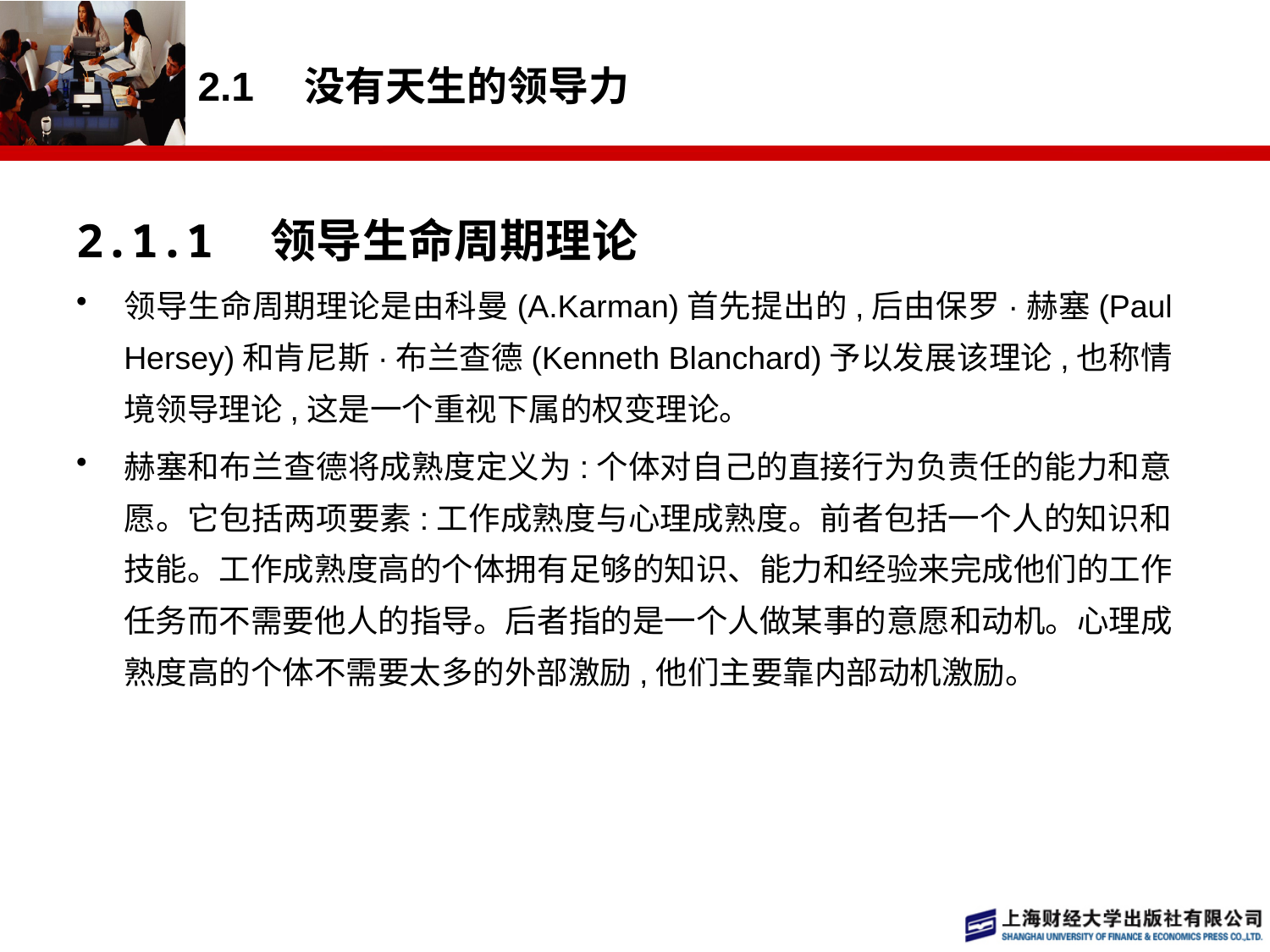

# 2.1　没有天生的领导力
2.1.1　领导生命周期理论
领导生命周期理论是由科曼(A.Karman)首先提出的,后由保罗·赫塞(Paul Hersey)和肯尼斯·布兰查德(Kenneth Blanchard)予以发展该理论,也称情境领导理论,这是一个重视下属的权变理论。
赫塞和布兰查德将成熟度定义为:个体对自己的直接行为负责任的能力和意愿。它包括两项要素:工作成熟度与心理成熟度。前者包括一个人的知识和技能。工作成熟度高的个体拥有足够的知识、能力和经验来完成他们的工作任务而不需要他人的指导。后者指的是一个人做某事的意愿和动机。心理成熟度高的个体不需要太多的外部激励,他们主要靠内部动机激励。